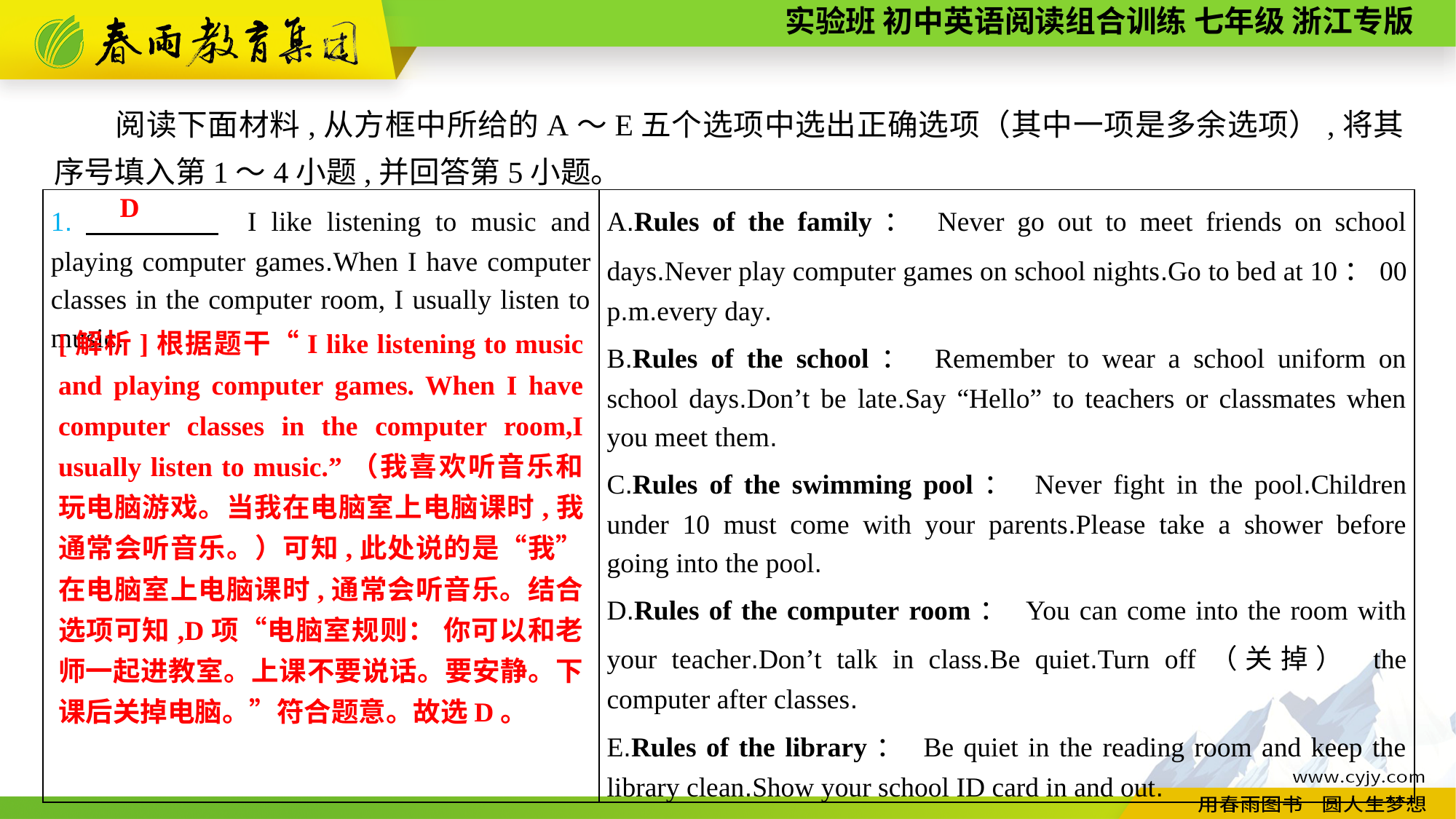

阅读下面材料,从方框中所给的A～E五个选项中选出正确选项（其中一项是多余选项）,将其序号填入第1～4小题,并回答第5小题。
D
| 1.　　　　 I like listening to music and playing computer games.When I have computer classes in the computer room, I usually listen to music. | A.Rules of the family： Never go out to meet friends on school days.Never play computer games on school nights.Go to bed at 10：00 p.m.every day. B.Rules of the school： Remember to wear a school uniform on school days.Don’t be late.Say “Hello” to teachers or classmates when you meet them. C.Rules of the swimming pool： Never fight in the pool.Children under 10 must come with your parents.Please take a shower before going into the pool. D.Rules of the computer room： You can come into the room with your teacher.Don’t talk in class.Be quiet.Turn off（关掉） the computer after classes. E.Rules of the library： Be quiet in the reading room and keep the library clean.Show your school ID card in and out. |
| --- | --- |
[解析]根据题干“I like listening to music and playing computer games. When I have computer classes in the computer room,I usually listen to music.”（我喜欢听音乐和玩电脑游戏。当我在电脑室上电脑课时,我通常会听音乐。）可知,此处说的是“我”在电脑室上电脑课时,通常会听音乐。结合选项可知,D项“电脑室规则： 你可以和老师一起进教室。上课不要说话。要安静。下课后关掉电脑。”符合题意。故选D。